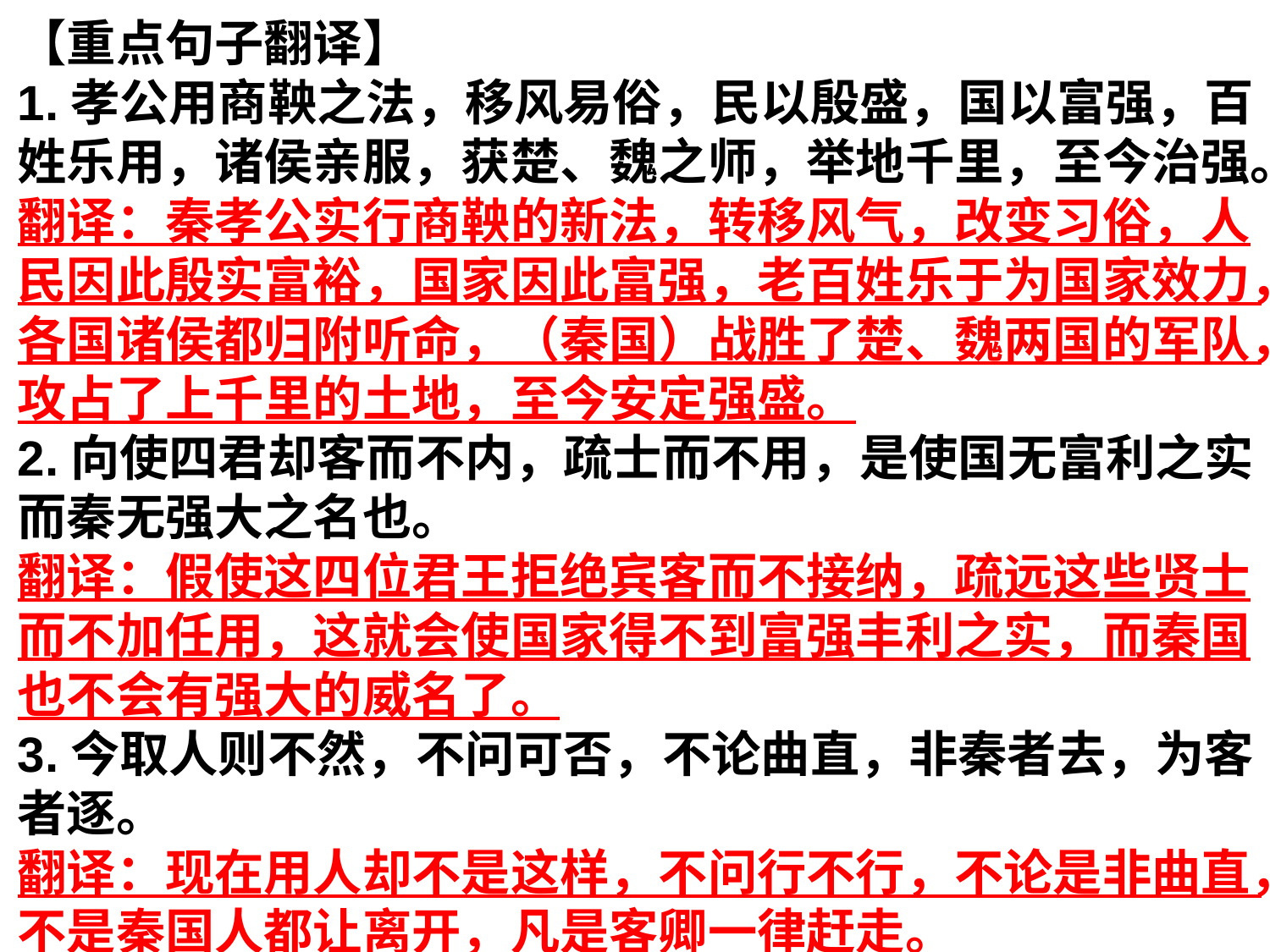

【重点句子翻译】
1.孝公用商鞅之法，移风易俗，民以殷盛，国以富强，百姓乐用，诸侯亲服，获楚、魏之师，举地千里，至今治强。
翻译：秦孝公实行商鞅的新法，转移风气，改变习俗，人民因此殷实富裕，国家因此富强，老百姓乐于为国家效力，各国诸侯都归附听命，（秦国）战胜了楚、魏两国的军队，攻占了上千里的土地，至今安定强盛。
2.向使四君却客而不内，疏士而不用，是使国无富利之实而秦无强大之名也。
翻译：假使这四位君王拒绝宾客而不接纳，疏远这些贤士而不加任用，这就会使国家得不到富强丰利之实，而秦国也不会有强大的威名了。
3.今取人则不然，不问可否，不论曲直，非秦者去，为客者逐。
翻译：现在用人却不是这样，不问行不行，不论是非曲直，不是秦国人都让离开，凡是客卿一律赶走。